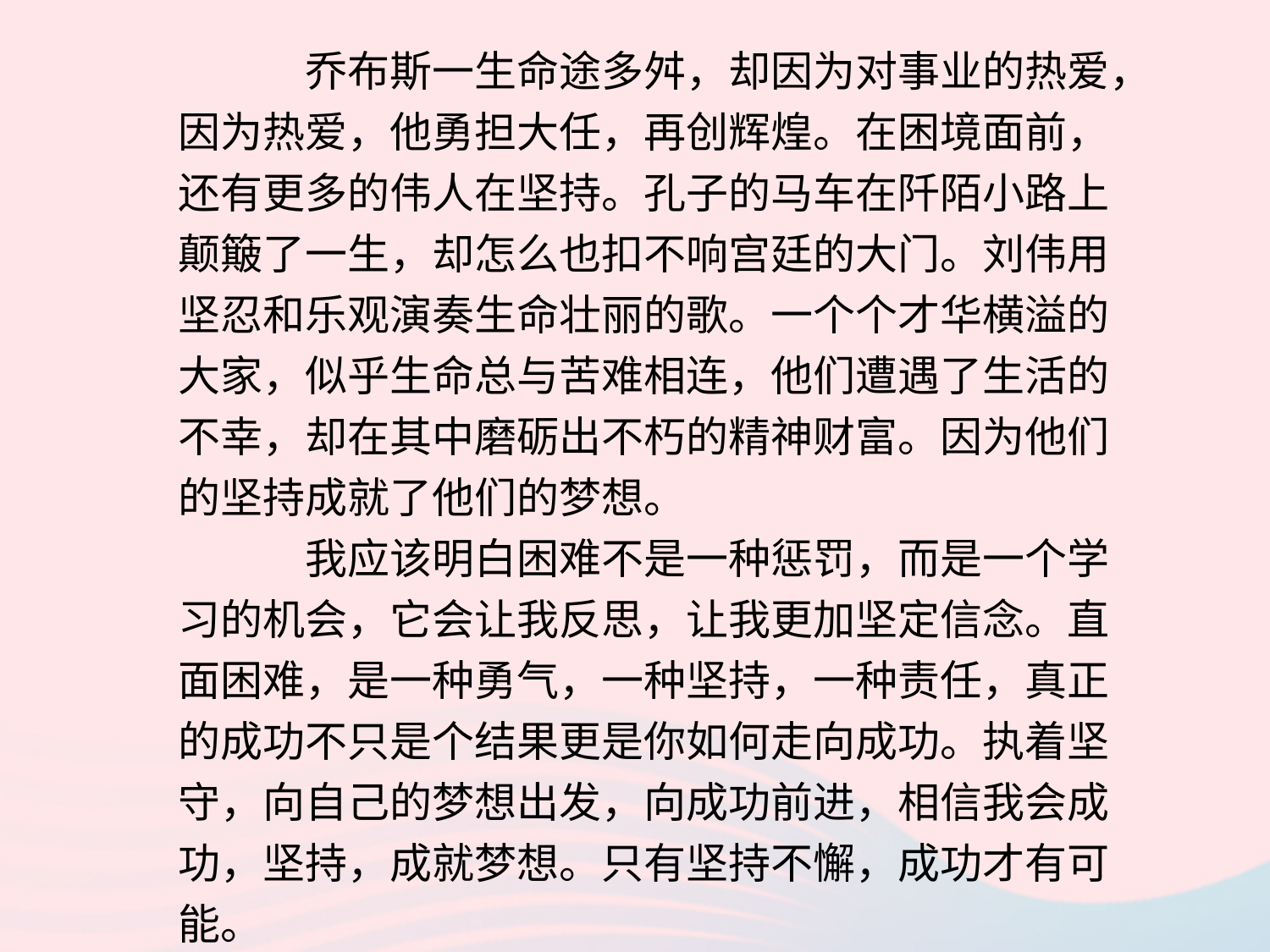

乔布斯一生命途多舛，却因为对事业的热爱，因为热爱，他勇担大任，再创辉煌。在困境面前，还有更多的伟人在坚持。孔子的马车在阡陌小路上颠簸了一生，却怎么也扣不响宫廷的大门。刘伟用坚忍和乐观演奏生命壮丽的歌。一个个才华横溢的大家，似乎生命总与苦难相连，他们遭遇了生活的不幸，却在其中磨砺出不朽的精神财富。因为他们的坚持成就了他们的梦想。
	我应该明白困难不是一种惩罚，而是一个学习的机会，它会让我反思，让我更加坚定信念。直面困难，是一种勇气，一种坚持，一种责任，真正的成功不只是个结果更是你如何走向成功。执着坚守，向自己的梦想出发，向成功前进，相信我会成功，坚持，成就梦想。只有坚持不懈，成功才有可能。